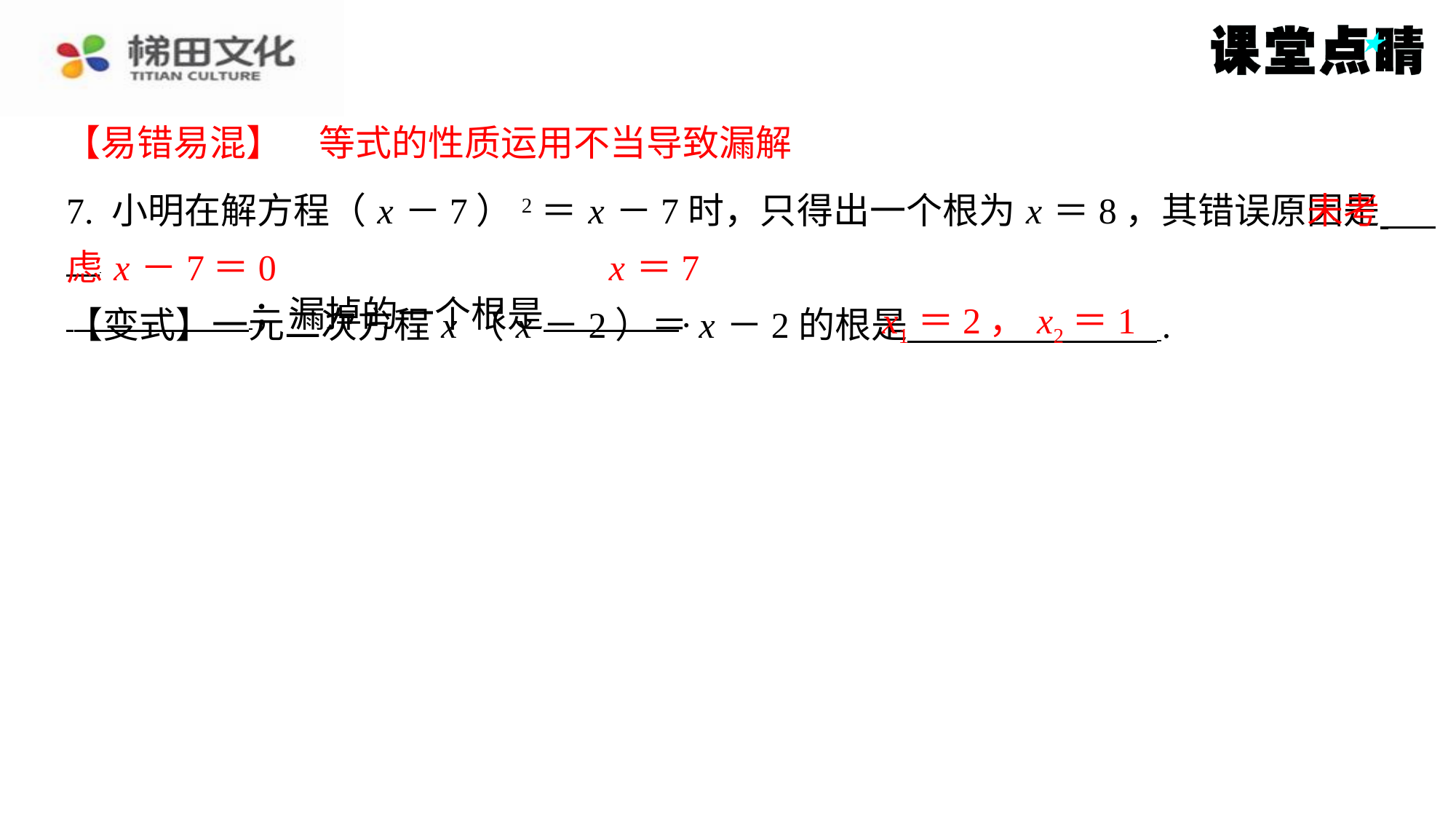

【易错易混】　等式的性质运用不当导致漏解
【易错易混】　等式的性质运用不当导致漏解
未考
7. 小明在解方程（ x －7）2＝ x －7时，只得出一个根为 x ＝8，其错误原因是               ⁠
                            ；漏掉的一个根是                     ⁠.
虑 x －7＝0
x ＝7
x1＝2， x2＝1
【变式】一元二次方程 x （ x －2）＝ x －2的根是                                      ⁠.